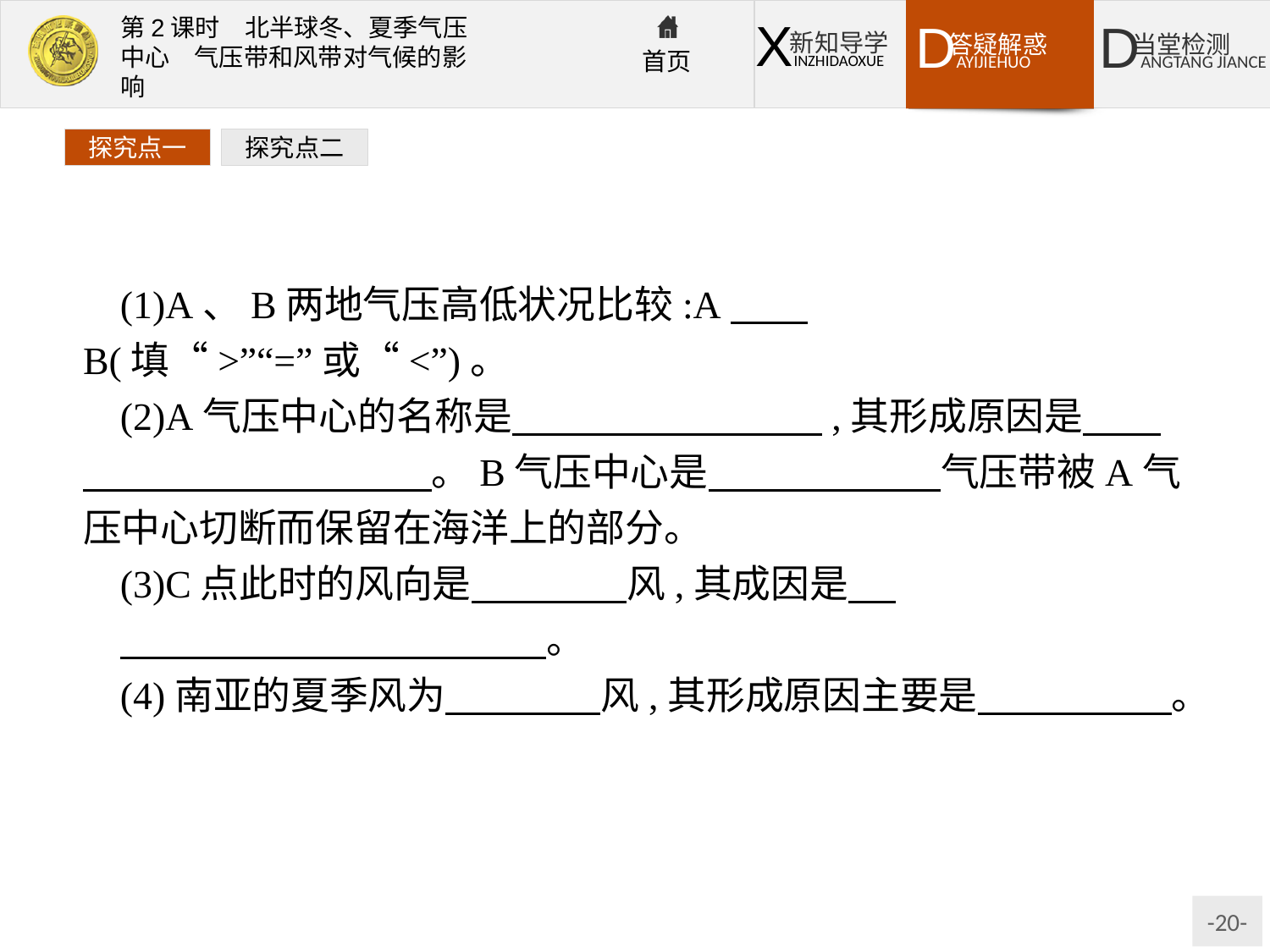

探究点一
探究点二
(1)A、B两地气压高低状况比较:A　　B(填“>”“=”或“<”)。
(2)A气压中心的名称是　　　　　　　　,其形成原因是　　　　　　　　　　　。B气压中心是　　　　　　气压带被A气压中心切断而保留在海洋上的部分。
(3)C点此时的风向是　　　　风,其成因是
　　　　　　　　　　　。
(4)南亚的夏季风为　　　　风,其形成原因主要是　　　　　。